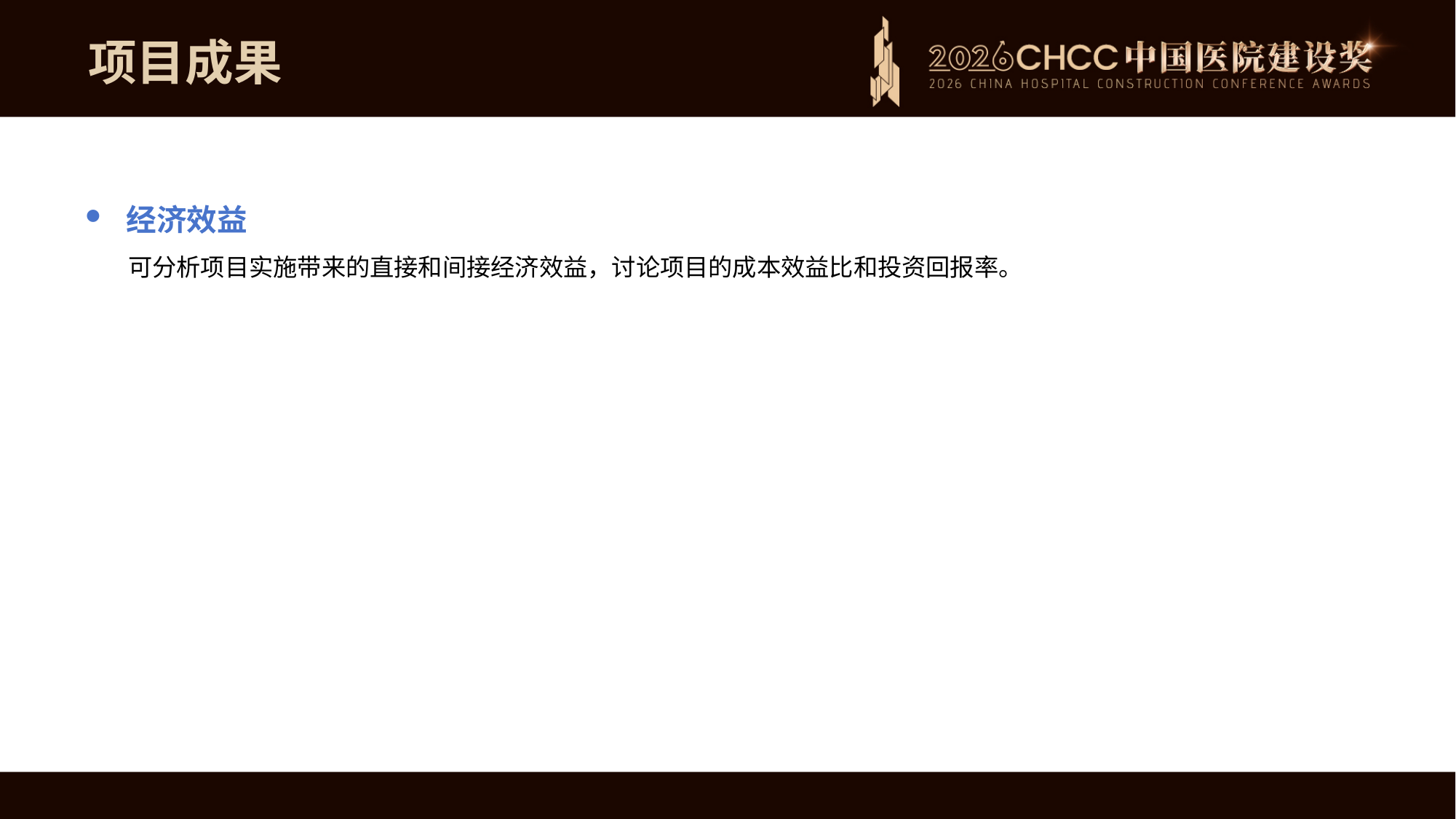

项目成果
经济效益
可分析项目实施带来的直接和间接经济效益，讨论项目的成本效益比和投资回报率。